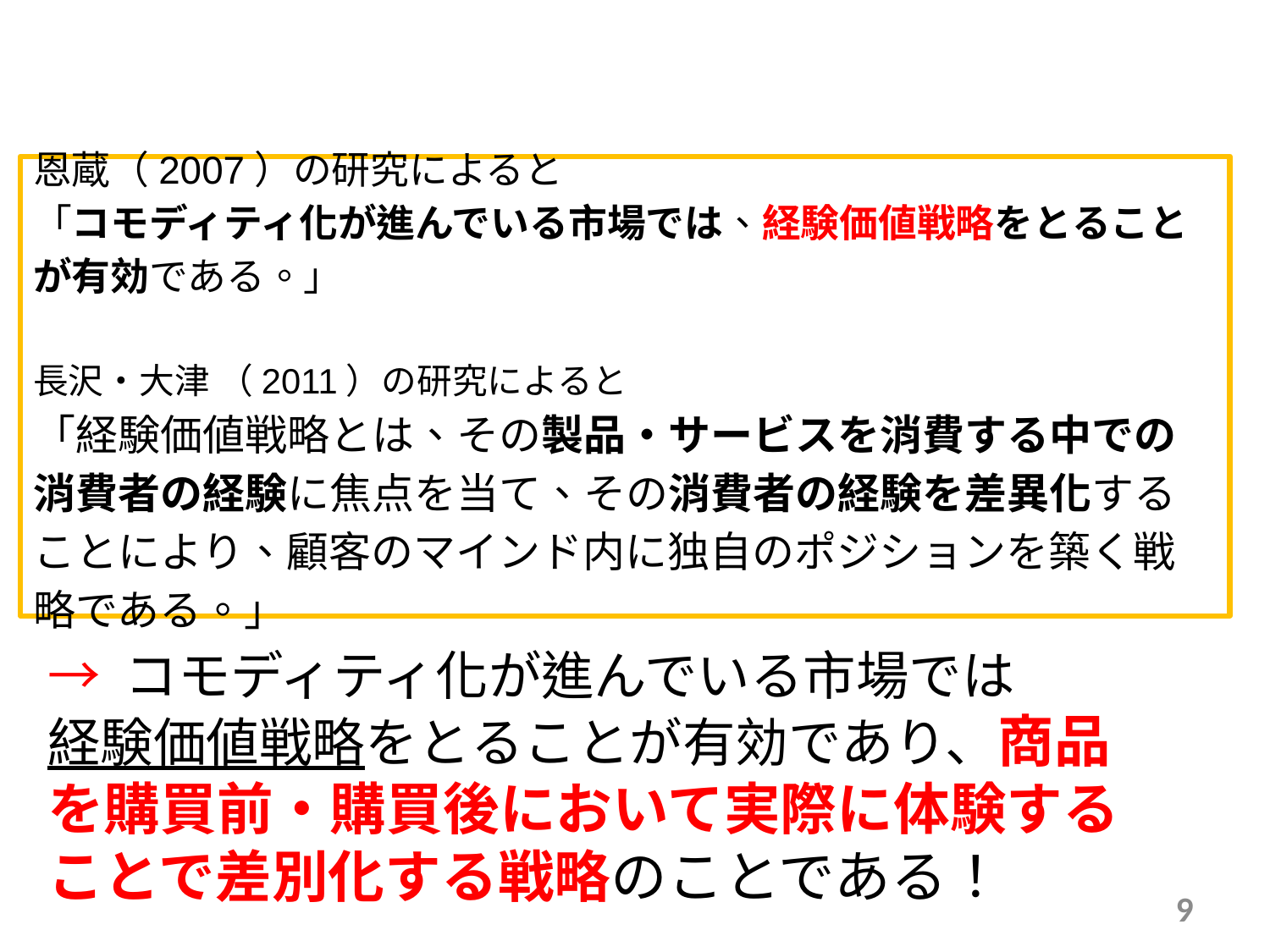

恩蔵（2007）の研究によると
「コモディティ化が進んでいる市場では、経験価値戦略をとることが有効である。」

長沢・大津 （2011）の研究によると
「経験価値戦略とは、その製品・サービスを消費する中での消費者の経験に焦点を当て、その消費者の経験を差異化することにより、顧客のマインド内に独自のポジションを築く戦略である。」
→ コモディティ化が進んでいる市場では
経験価値戦略をとることが有効であり、商品を購買前・購買後において実際に体験することで差別化する戦略のことである！

9